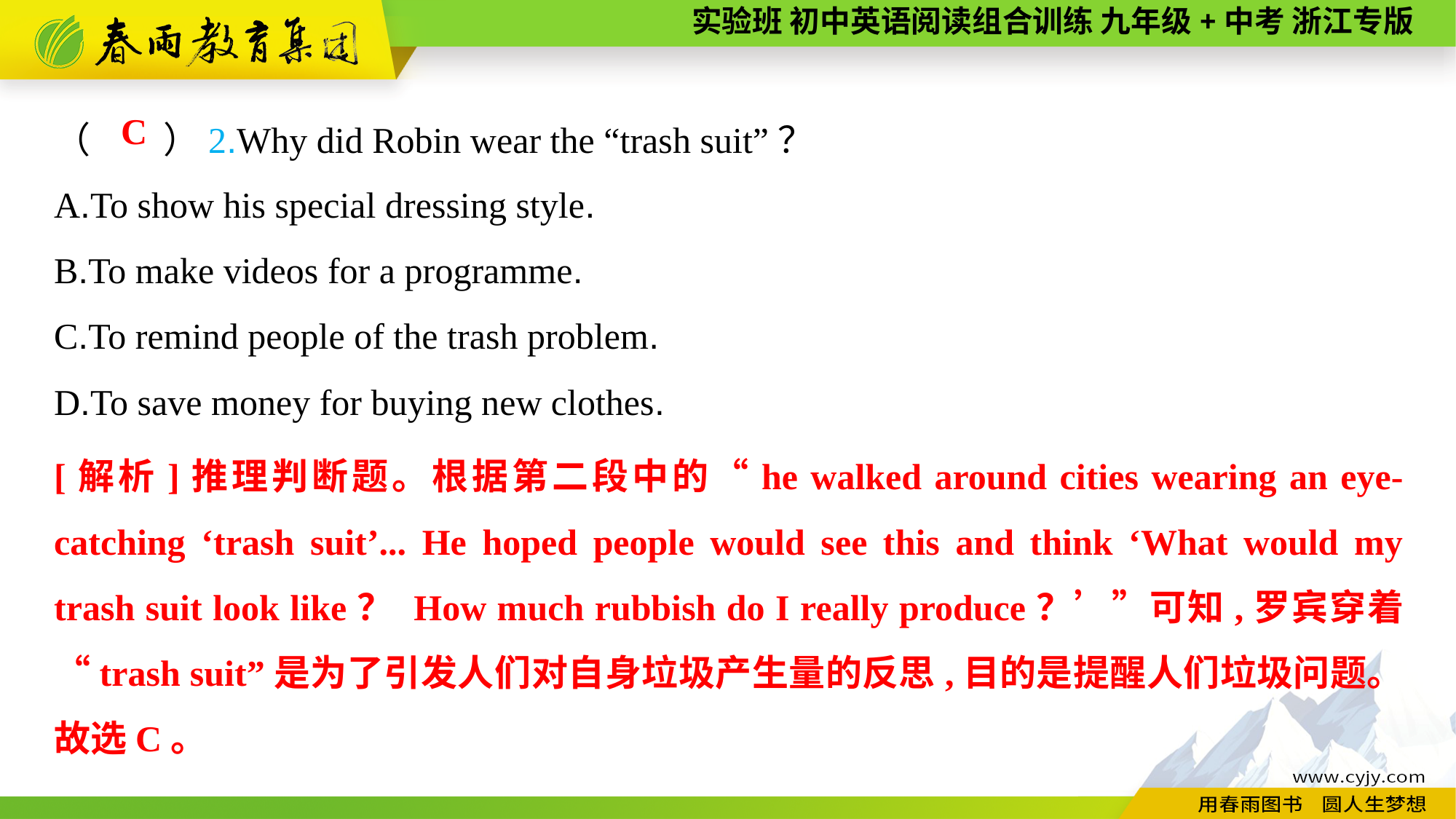

（　　）2.Why did Robin wear the “trash suit”？
A.To show his special dressing style.
B.To make videos for a programme.
C.To remind people of the trash problem.
D.To save money for buying new clothes.
C
[解析]推理判断题。根据第二段中的“he walked around cities wearing an eye-catching ‘trash suit’... He hoped people would see this and think ‘What would my trash suit look like？ How much rubbish do I really produce？’”可知,罗宾穿着“trash suit”是为了引发人们对自身垃圾产生量的反思,目的是提醒人们垃圾问题。故选C。